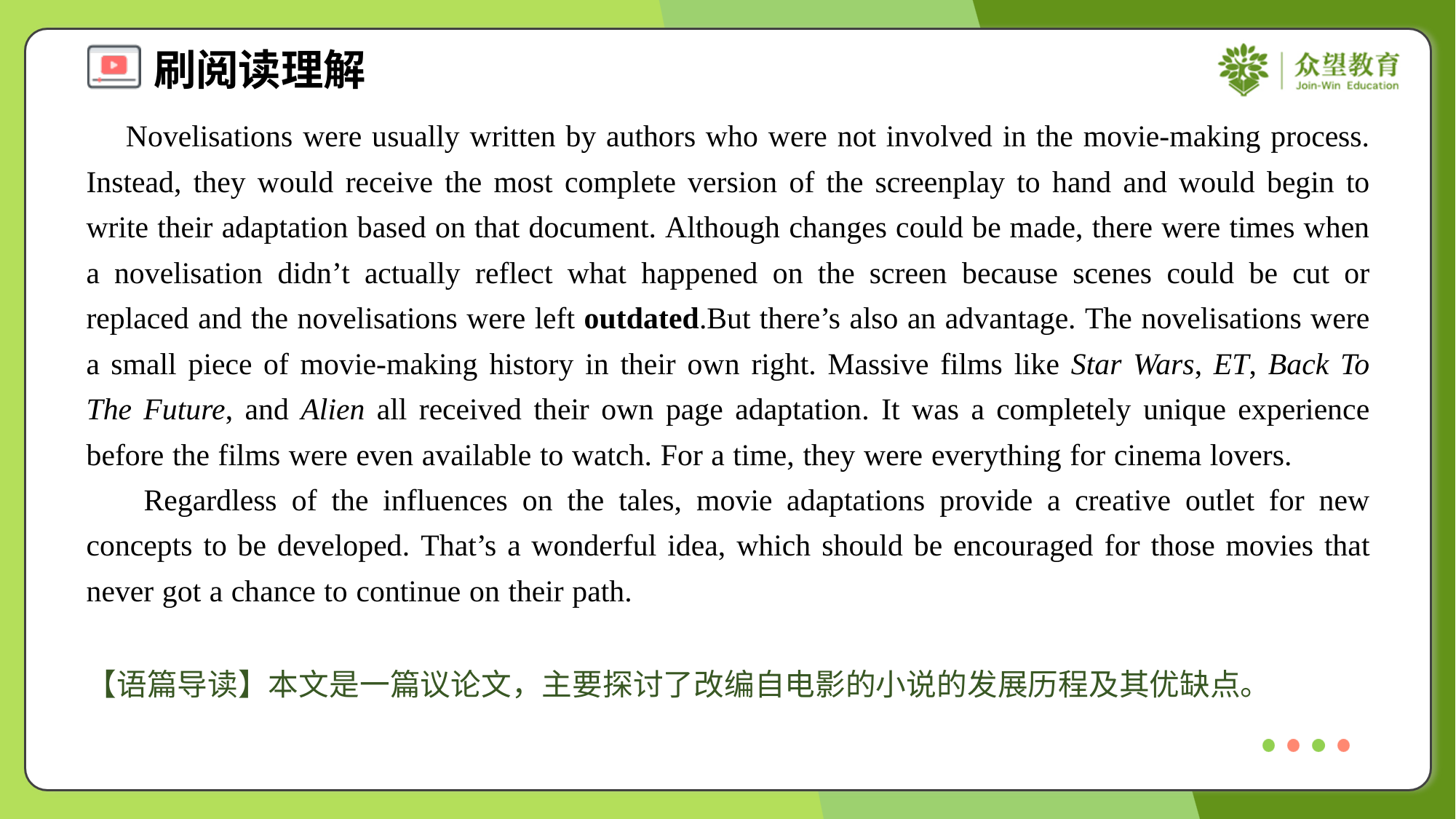

Novelisations were usually written by authors who were not involved in the movie-making process. Instead, they would receive the most complete version of the screenplay to hand and would begin to write their adaptation based on that document. Although changes could be made, there were times when a novelisation didn’t actually reflect what happened on the screen because scenes could be cut or replaced and the novelisations were left outdated.But there’s also an advantage. The novelisations were a small piece of movie-making history in their own right. Massive films like Star Wars, ET, Back To The Future, and Alien all received their own page adaptation. It was a completely unique experience before the films were even available to watch. For a time, they were everything for cinema lovers.
    Regardless of the influences on the tales, movie adaptations provide a creative outlet for new concepts to be developed. That’s a wonderful idea, which should be encouraged for those movies that never got a chance to continue on their path.
【语篇导读】本文是一篇议论文，主要探讨了改编自电影的小说的发展历程及其优缺点。